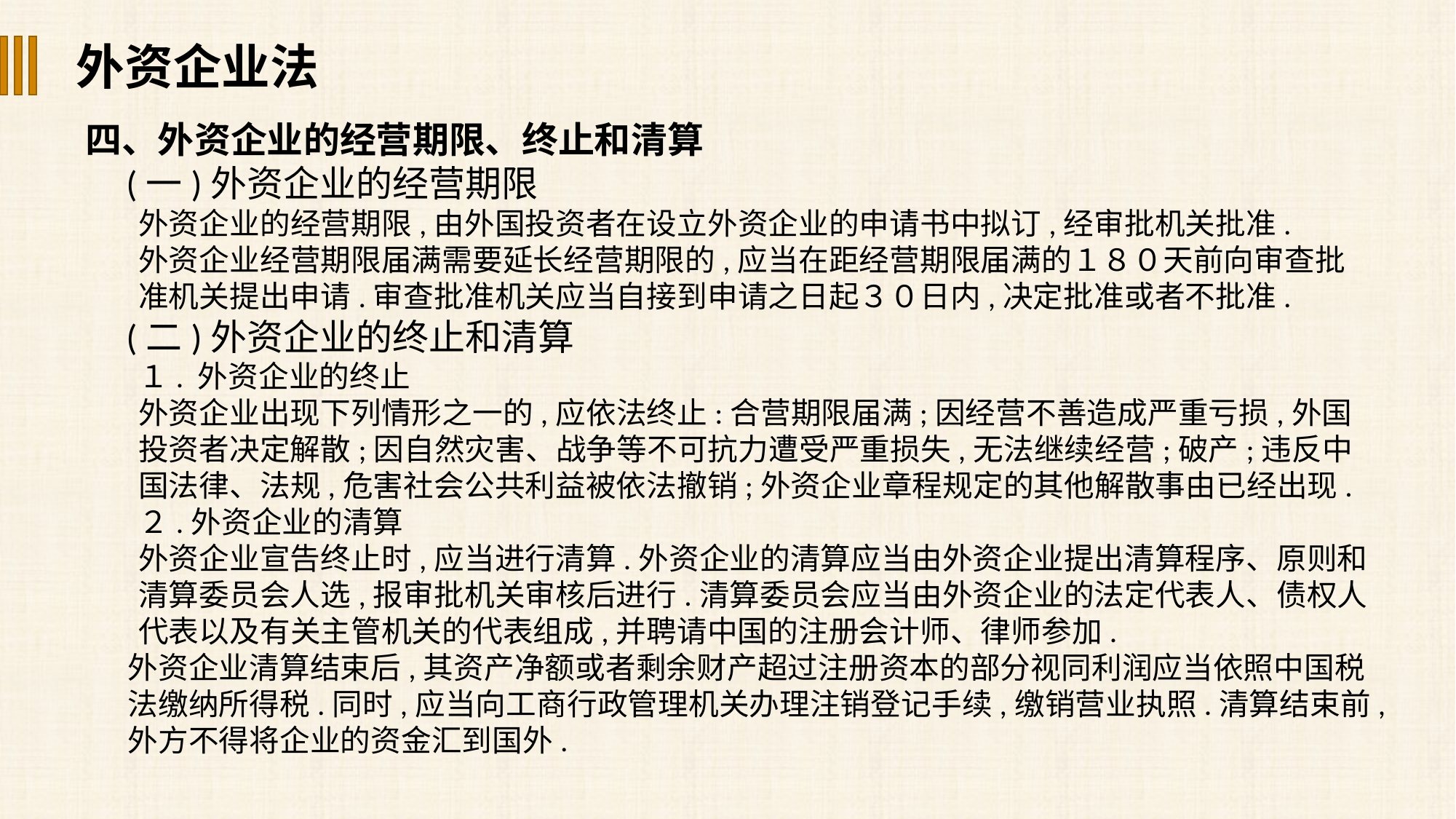

外资企业法

四、外资企业的经营期限、终止和清算
     (一)外资企业的经营期限
外资企业的经营期限,由外国投资者在设立外资企业的申请书中拟订,经审批机关批准.
外资企业经营期限届满需要延长经营期限的,应当在距经营期限届满的１８０天前向审查批准机关提出申请.审查批准机关应当自接到申请之日起３０日内,决定批准或者不批准.
     (二)外资企业的终止和清算
１. 外资企业的终止
外资企业出现下列情形之一的,应依法终止:合营期限届满;因经营不善造成严重亏损,外国投资者决定解散;因自然灾害、战争等不可抗力遭受严重损失,无法继续经营;破产;违反中国法律、法规,危害社会公共利益被依法撤销;外资企业章程规定的其他解散事由已经出现.
２.外资企业的清算
外资企业宣告终止时,应当进行清算.外资企业的清算应当由外资企业提出清算程序、原则和清算委员会人选,报审批机关审核后进行.清算委员会应当由外资企业的法定代表人、债权人代表以及有关主管机关的代表组成,并聘请中国的注册会计师、律师参加.
外资企业清算结束后,其资产净额或者剩余财产超过注册资本的部分视同利润应当依照中国税法缴纳所得税.同时,应当向工商行政管理机关办理注销登记手续,缴销营业执照.清算结束前,外方不得将企业的资金汇到国外.